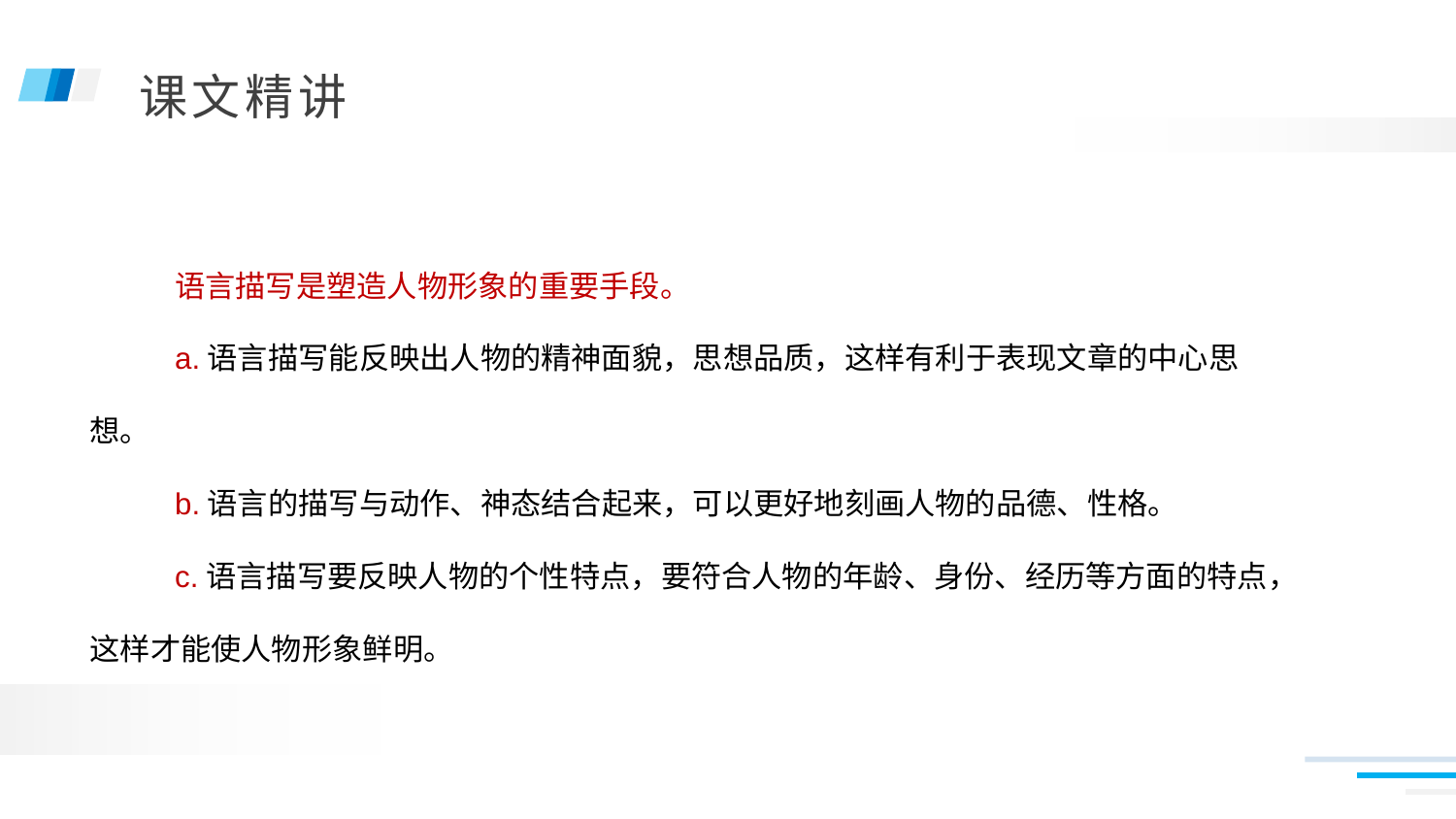

语言描写是塑造人物形象的重要手段。
a.语言描写能反映出人物的精神面貌，思想品质，这样有利于表现文章的中心思想。
b.语言的描写与动作、神态结合起来，可以更好地刻画人物的品德、性格。
c.语言描写要反映人物的个性特点，要符合人物的年龄、身份、经历等方面的特点，这样才能使人物形象鲜明。